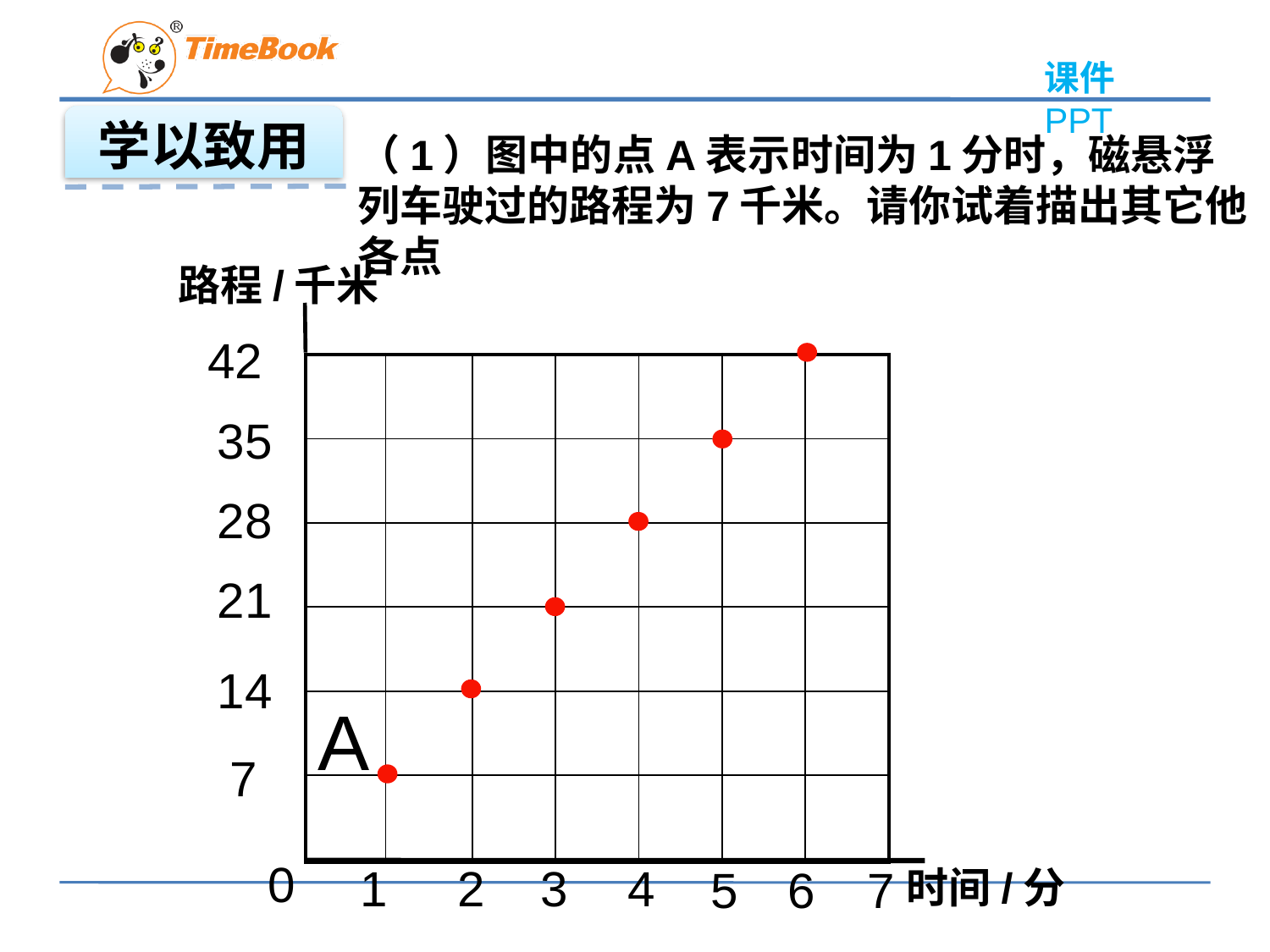

学以致用
（1）图中的点A表示时间为1分时，磁悬浮列车驶过的路程为7千米。请你试着描出其它他各点
　     路程/千米

42

|  |  |  |  |  |  |  |
| --- | --- | --- | --- | --- | --- | --- |
|  |  |  |  |  |  |  |
|  |  |  |  |  |  |  |
|  |  |  |  |  |  |  |
|  |  |  |  |  |  |  |
|  |  |  |  |  |  |  |
35

28

21

14

A

7

0
1
2
3
4
5
6
7
   时间/分